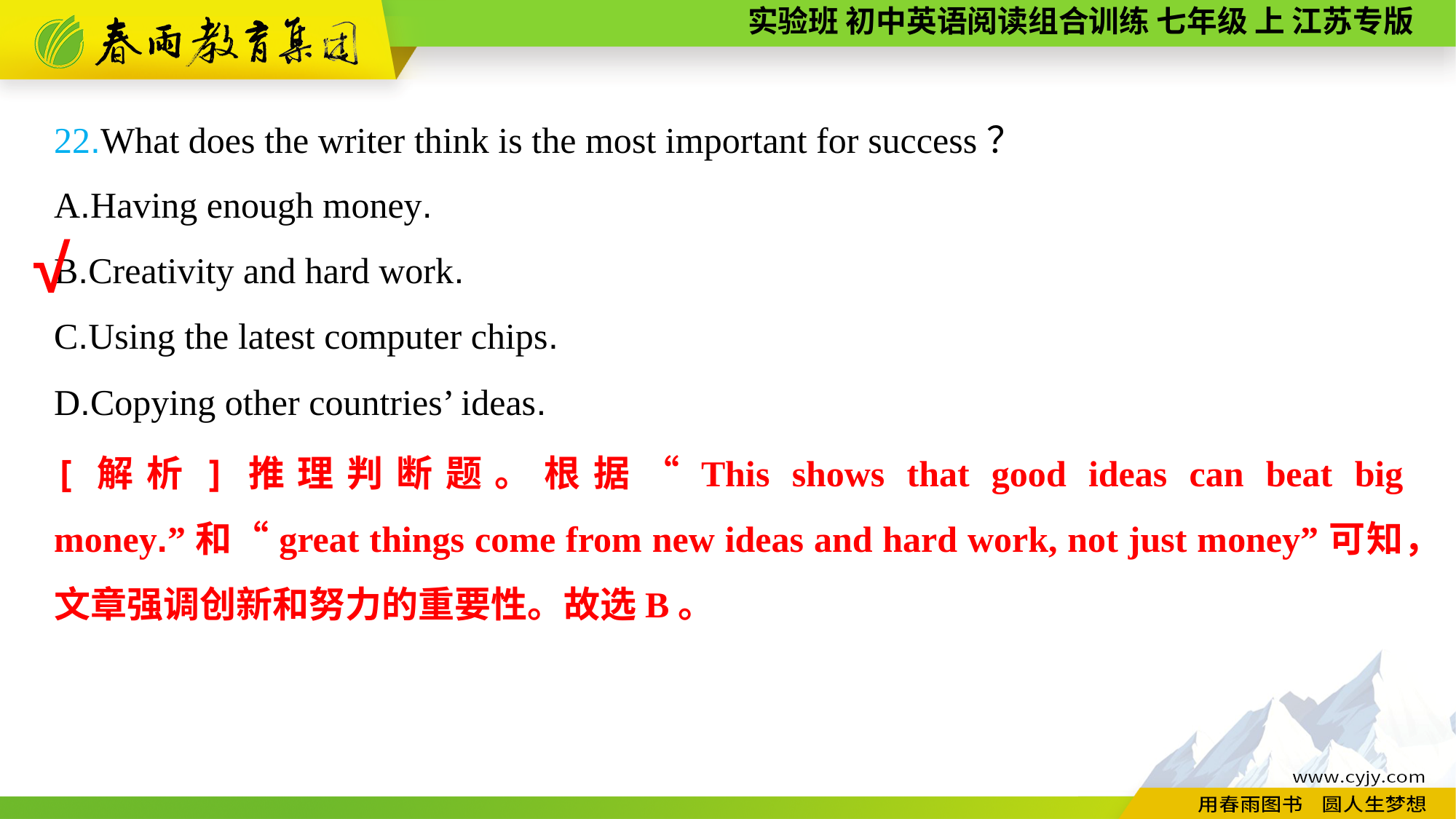

22.What does the writer think is the most important for success？
A.Having enough money.
B.Creativity and hard work.
C.Using the latest computer chips.
D.Copying other countries’ ideas.
√
[解析]推理判断题。根据“This shows that good ideas can beat big money.”和“great things come from new ideas and hard work, not just money”可知，文章强调创新和努力的重要性。故选B。